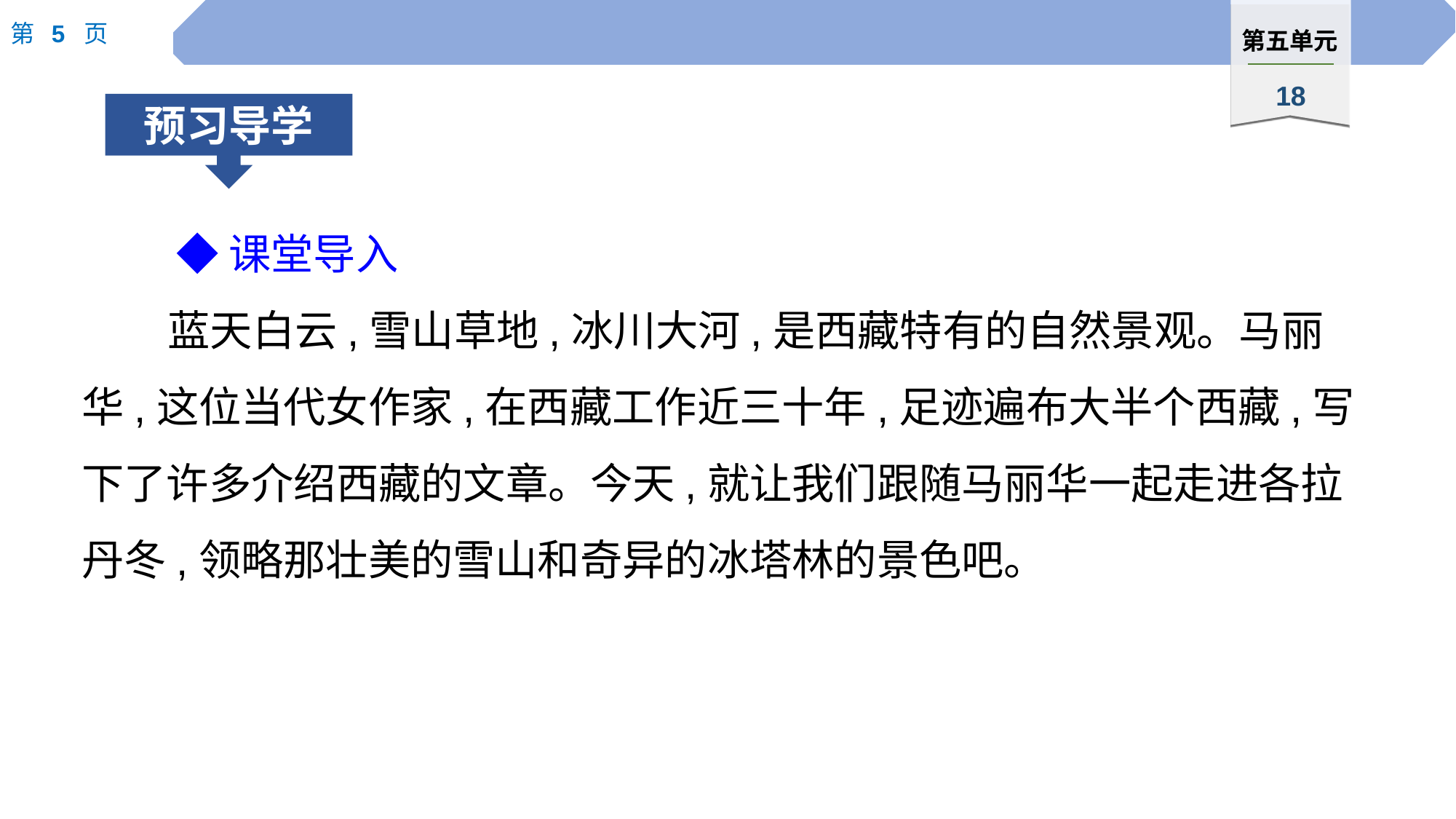

◆课堂导入

蓝天白云,雪山草地,冰川大河,是西藏特有的自然景观。马丽华,这位当代女作家,在西藏工作近三十年,足迹遍布大半个西藏,写下了许多介绍西藏的文章。今天,就让我们跟随马丽华一起走进各拉丹冬,领略那壮美的雪山和奇异的冰塔林的景色吧。